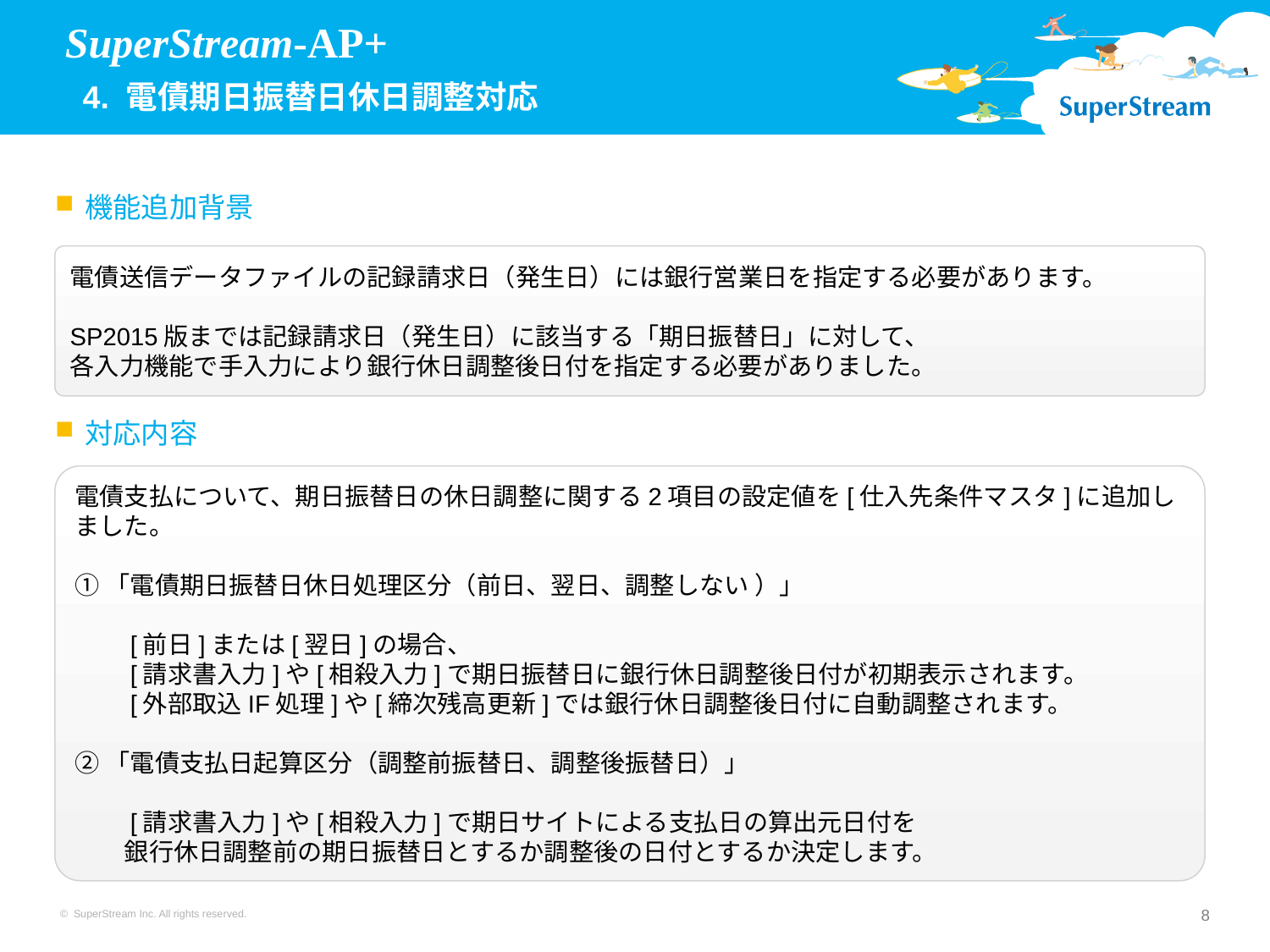

SuperStream-AP+
  4. 電債期日振替日休日調整対応
機能追加背景

電債送信データファイルの記録請求日（発生日）には銀行営業日を指定する必要があります。

SP2015版までは記録請求日（発生日）に該当する「期日振替日」に対して、
各入力機能で手入力により銀行休日調整後日付を指定する必要がありました。
対応内容
電債支払について、期日振替日の休日調整に関する2項目の設定値を[仕入先条件マスタ]に追加しました。

①「電債期日振替日休日処理区分（前日、翌日、調整しない ）」

　　[前日]または[翌日]の場合、
　　[請求書入力]や[相殺入力]で期日振替日に銀行休日調整後日付が初期表示されます。
　　[外部取込IF処理]や[締次残高更新]では銀行休日調整後日付に自動調整されます。

②「電債支払日起算区分（調整前振替日、調整後振替日）」

　　[請求書入力]や[相殺入力]で期日サイトによる支払日の算出元日付を
　　銀行休日調整前の期日振替日とするか調整後の日付とするか決定します。
©  SuperStream Inc. All rights reserved.
8
8